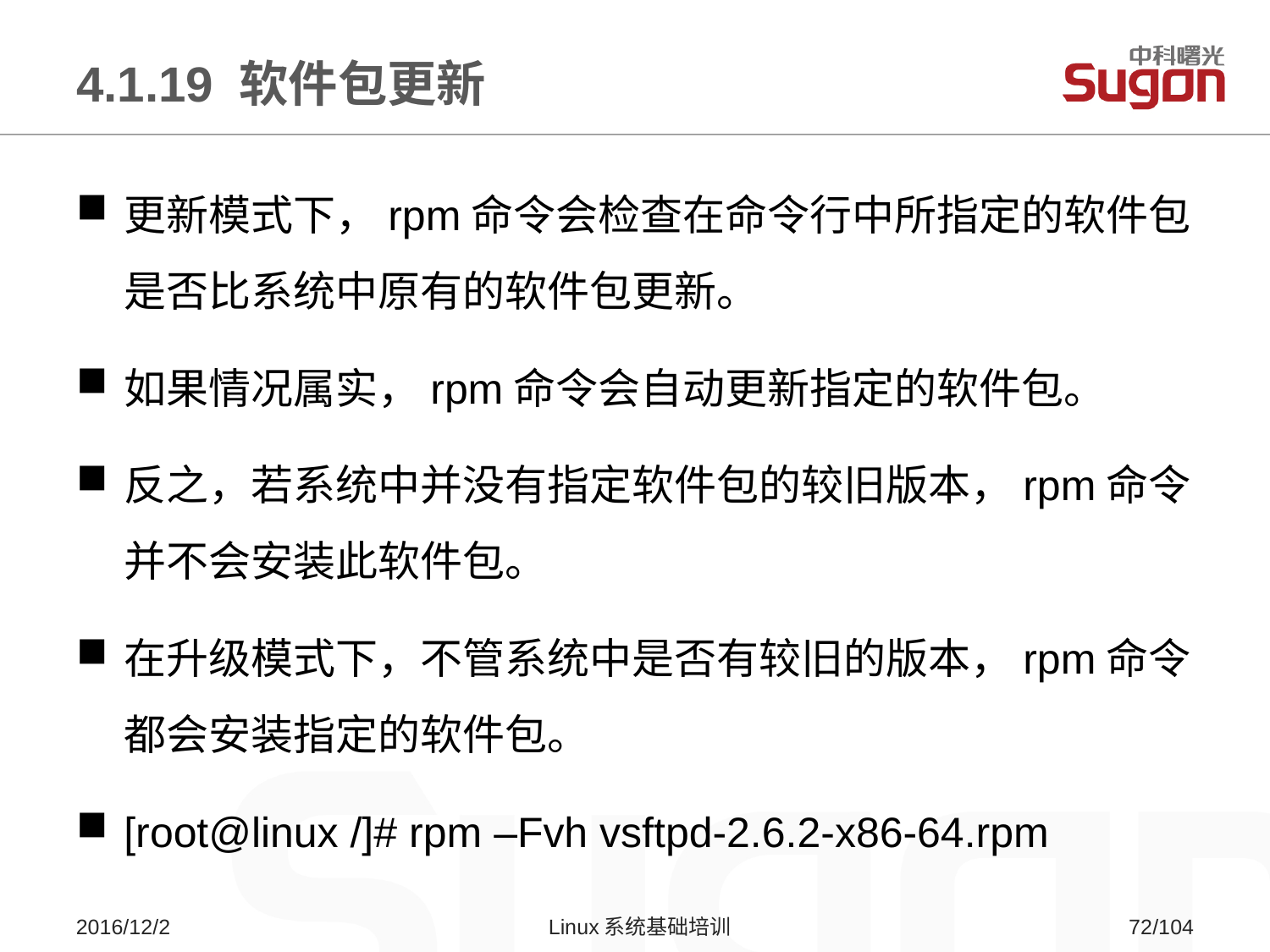

# 4.1.19 软件包更新
更新模式下，rpm命令会检查在命令行中所指定的软件包是否比系统中原有的软件包更新。
如果情况属实，rpm命令会自动更新指定的软件包。
反之，若系统中并没有指定软件包的较旧版本，rpm命令并不会安装此软件包。
在升级模式下，不管系统中是否有较旧的版本，rpm命令都会安装指定的软件包。
[root@linux /]# rpm –Fvh vsftpd-2.6.2-x86-64.rpm